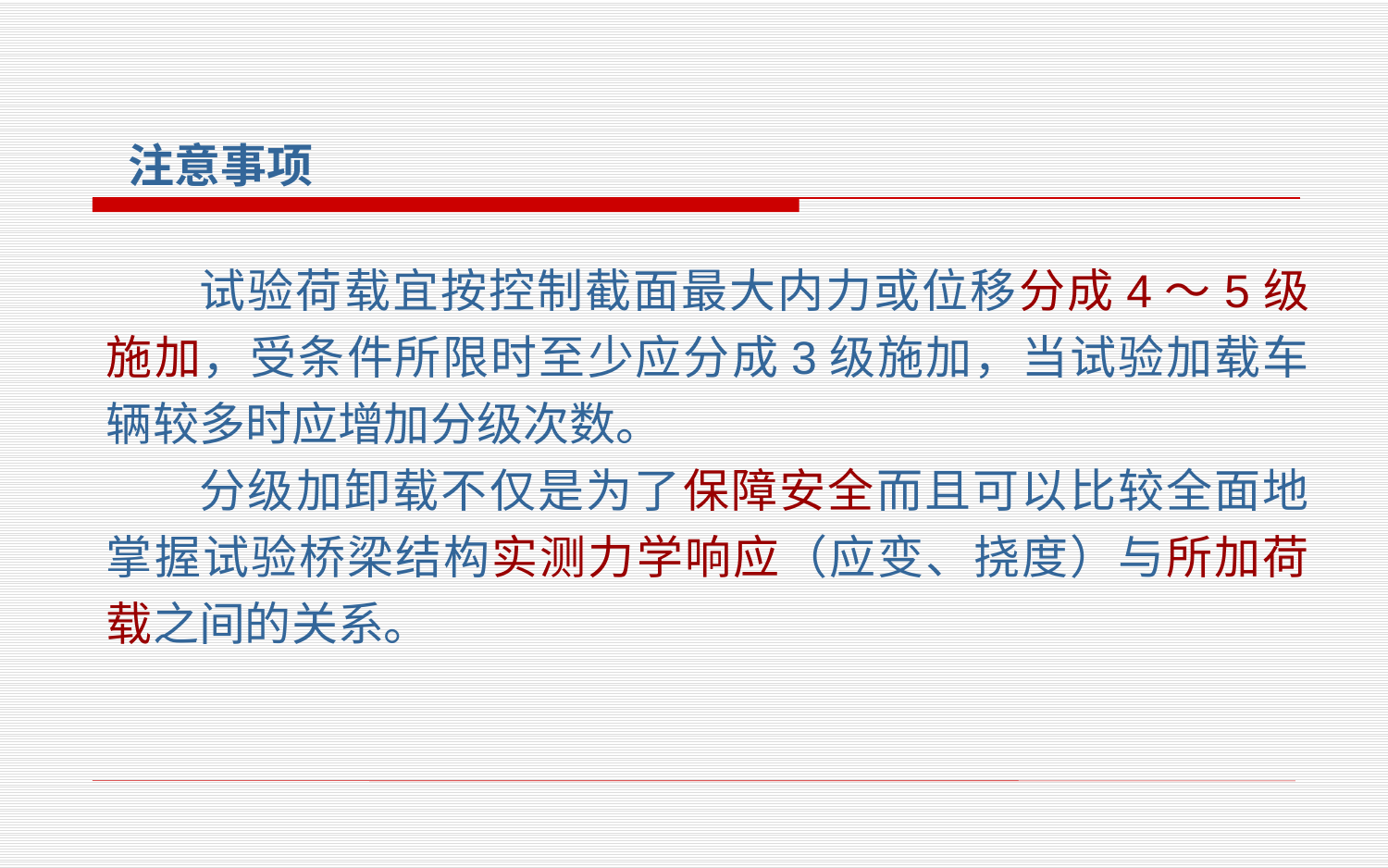

注意事项
试验荷载宜按控制截面最大内力或位移分成4～5级施加，受条件所限时至少应分成3级施加，当试验加载车辆较多时应增加分级次数。
分级加卸载不仅是为了保障安全而且可以比较全面地掌握试验桥梁结构实测力学响应（应变、挠度）与所加荷载之间的关系。